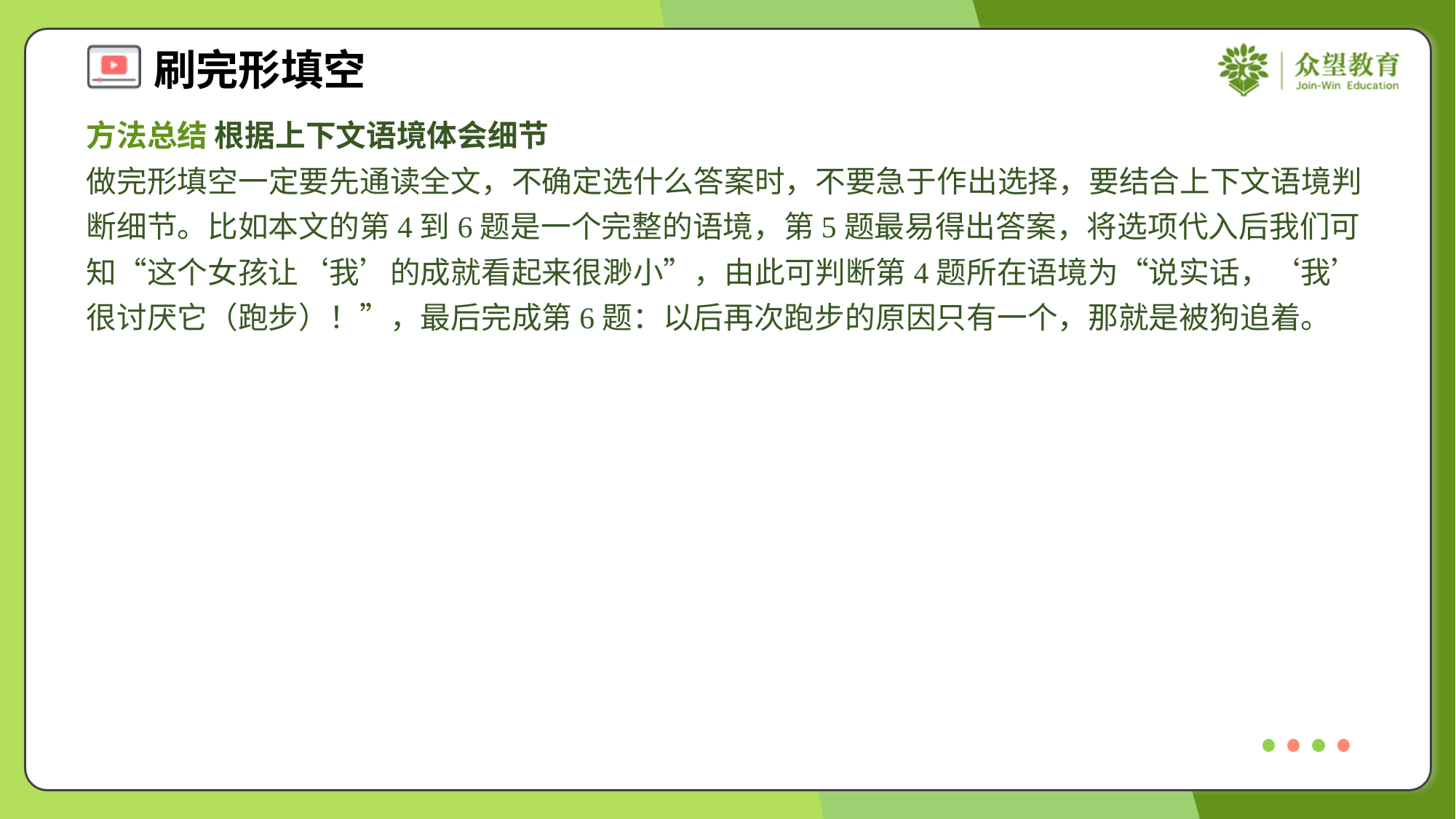

方法总结 根据上下文语境体会细节
做完形填空一定要先通读全文，不确定选什么答案时，不要急于作出选择，要结合上下文语境判断细节。比如本文的第4到6题是一个完整的语境，第5题最易得出答案，将选项代入后我们可知“这个女孩让‘我’的成就看起来很渺小”，由此可判断第4题所在语境为“说实话，‘我’很讨厌它（跑步）！”，最后完成第6题：以后再次跑步的原因只有一个，那就是被狗追着。